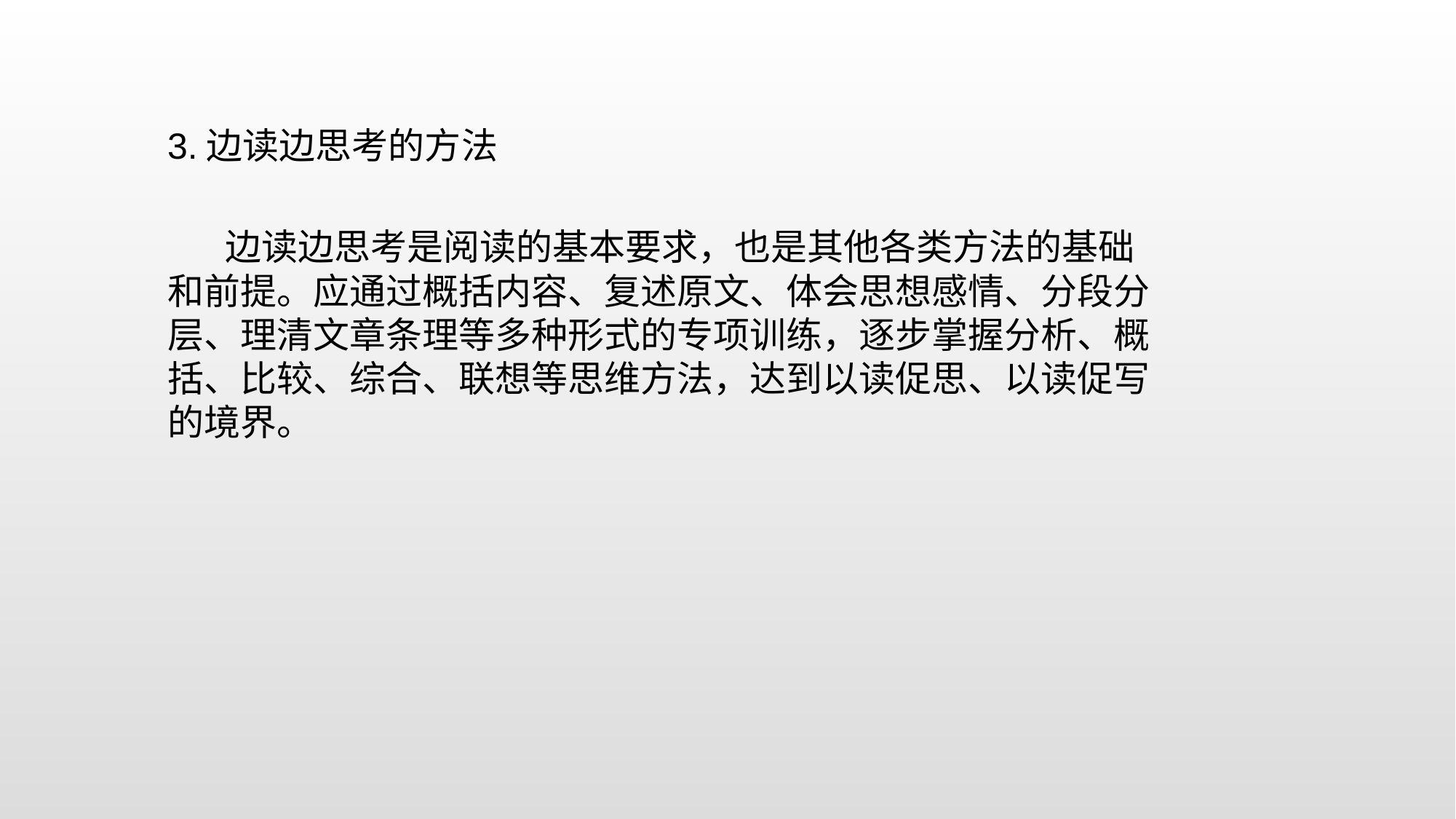

3.边读边思考的方法

     边读边思考是阅读的基本要求，也是其他各类方法的基础和前提。应通过概括内容、复述原文、体会思想感情、分段分层、理清文章条理等多种形式的专项训练，逐步掌握分析、概括、比较、综合、联想等思维方法，达到以读促思、以读促写的境界。